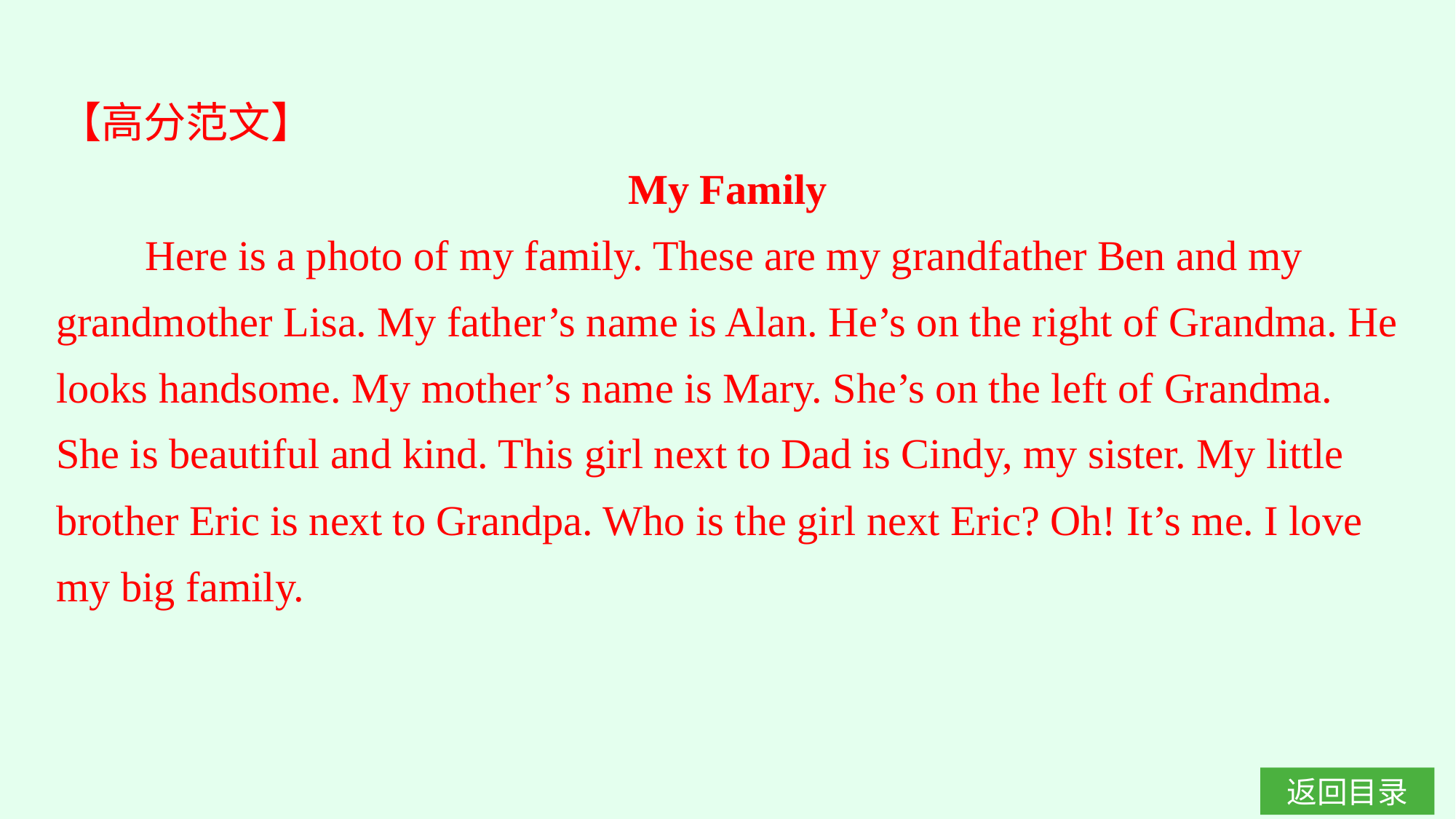

【高分范文】
My Family
     Here is a photo of my family. These are my grandfather Ben and my grandmother Lisa. My father’s name is Alan. He’s on the right of Grandma. He looks handsome. My mother’s name is Mary. She’s on the left of Grandma. She is beautiful and kind. This girl next to Dad is Cindy, my sister. My little brother Eric is next to Grandpa. Who is the girl next Eric? Oh! It’s me. I love my big family.